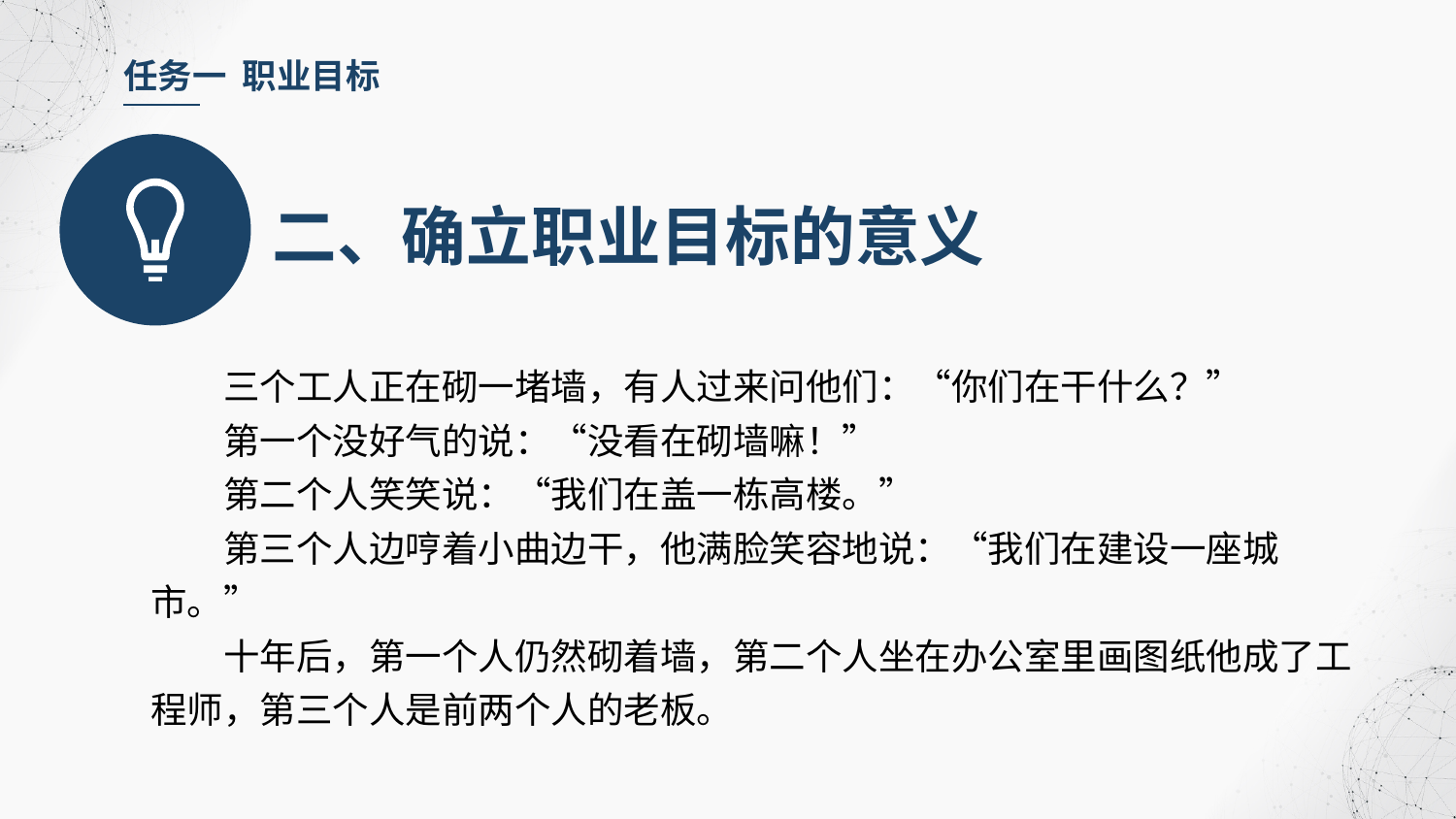

任务一  职业目标

二、确立职业目标的意义
三个工人正在砌一堵墙，有人过来问他们：“你们在干什么？”
第一个没好气的说：“没看在砌墙嘛！”
第二个人笑笑说：“我们在盖一栋高楼。”
第三个人边哼着小曲边干，他满脸笑容地说：“我们在建设一座城市。”
十年后，第一个人仍然砌着墙，第二个人坐在办公室里画图纸他成了工程师，第三个人是前两个人的老板。